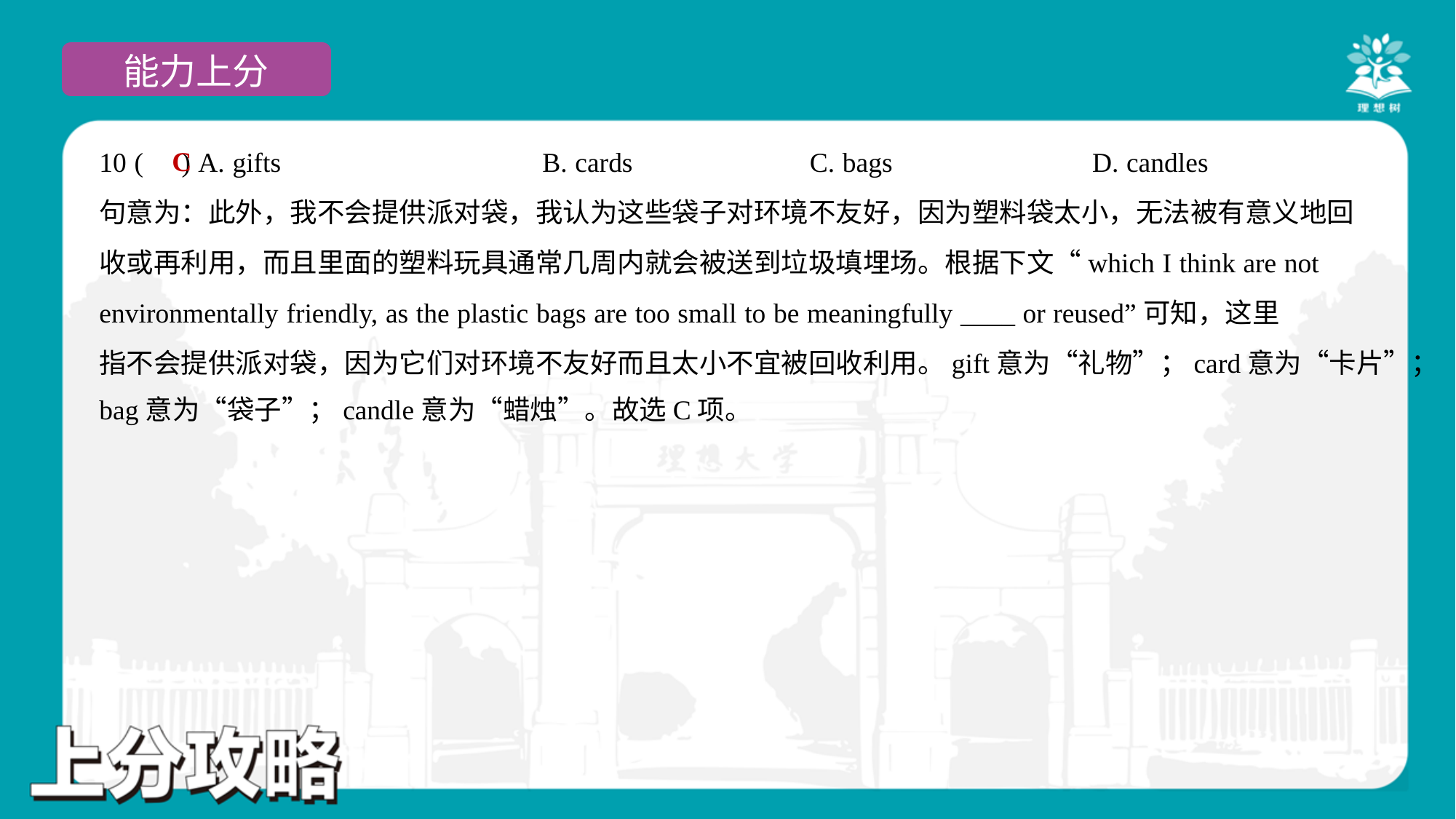

C
10 (     ) A. gifts	B. cards	C. bags	D. candles
句意为：此外，我不会提供派对袋，我认为这些袋子对环境不友好，因为塑料袋太小，无法被有意义地回
收或再利用，而且里面的塑料玩具通常几周内就会被送到垃圾填埋场。根据下文“which I think are not
environmentally friendly, as the plastic bags are too small to be meaningfully ____ or reused”可知，这里
指不会提供派对袋，因为它们对环境不友好而且太小不宜被回收利用。gift意为“礼物”；card意为“卡片”；
bag意为“袋子”；candle意为“蜡烛”。故选C项。